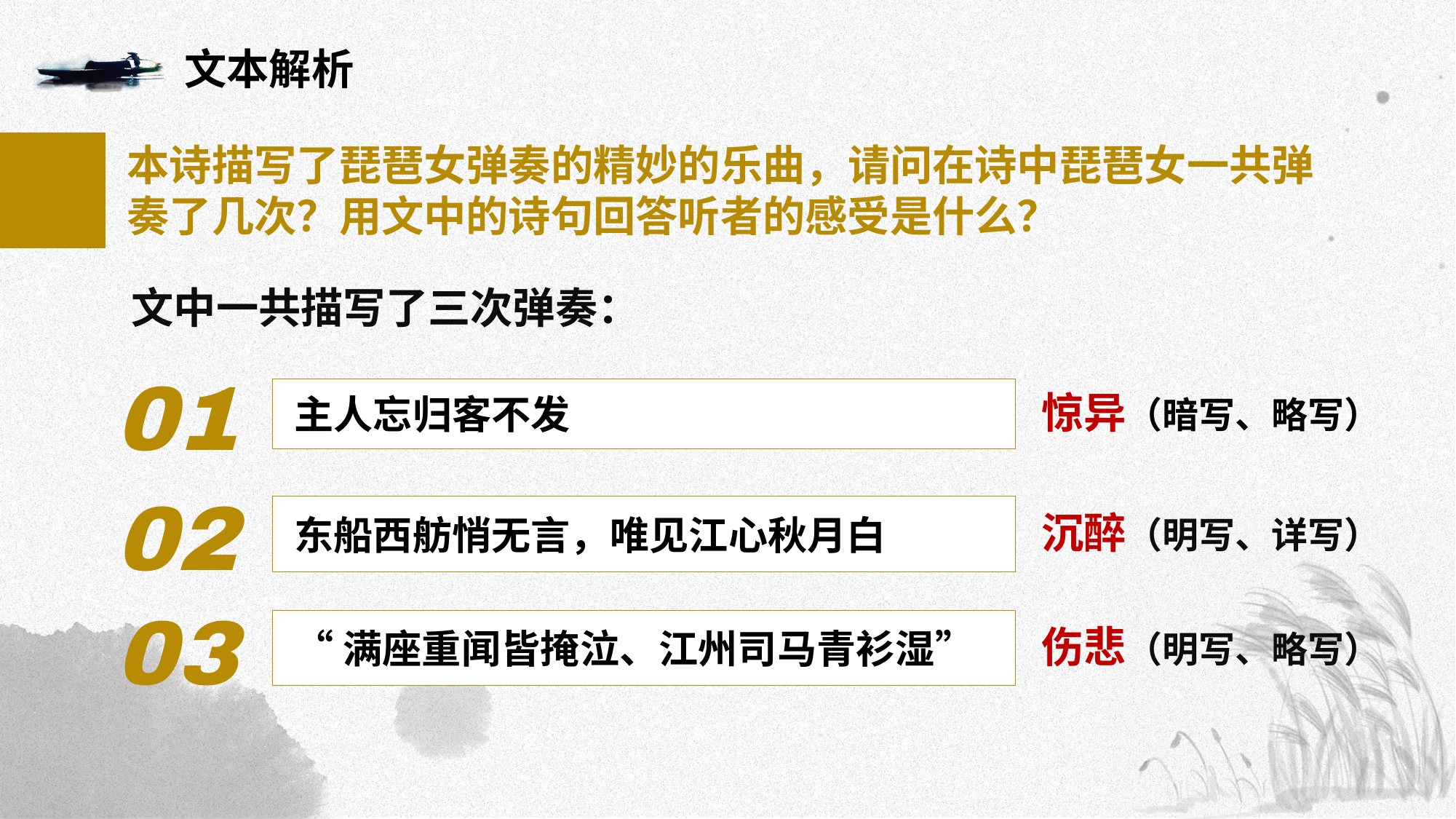

文本解析

本诗描写了琵琶女弹奏的精妙的乐曲，请问在诗中琵琶女一共弹奏了几次？用文中的诗句回答听者的感受是什么？
文中一共描写了三次弹奏：
01
主人忘归客不发
惊异（暗写、略写）
02
东船西舫悄无言，唯见江心秋月白
沉醉（明写、详写）
03
“满座重闻皆掩泣、江州司马青衫湿”
伤悲（明写、略写）